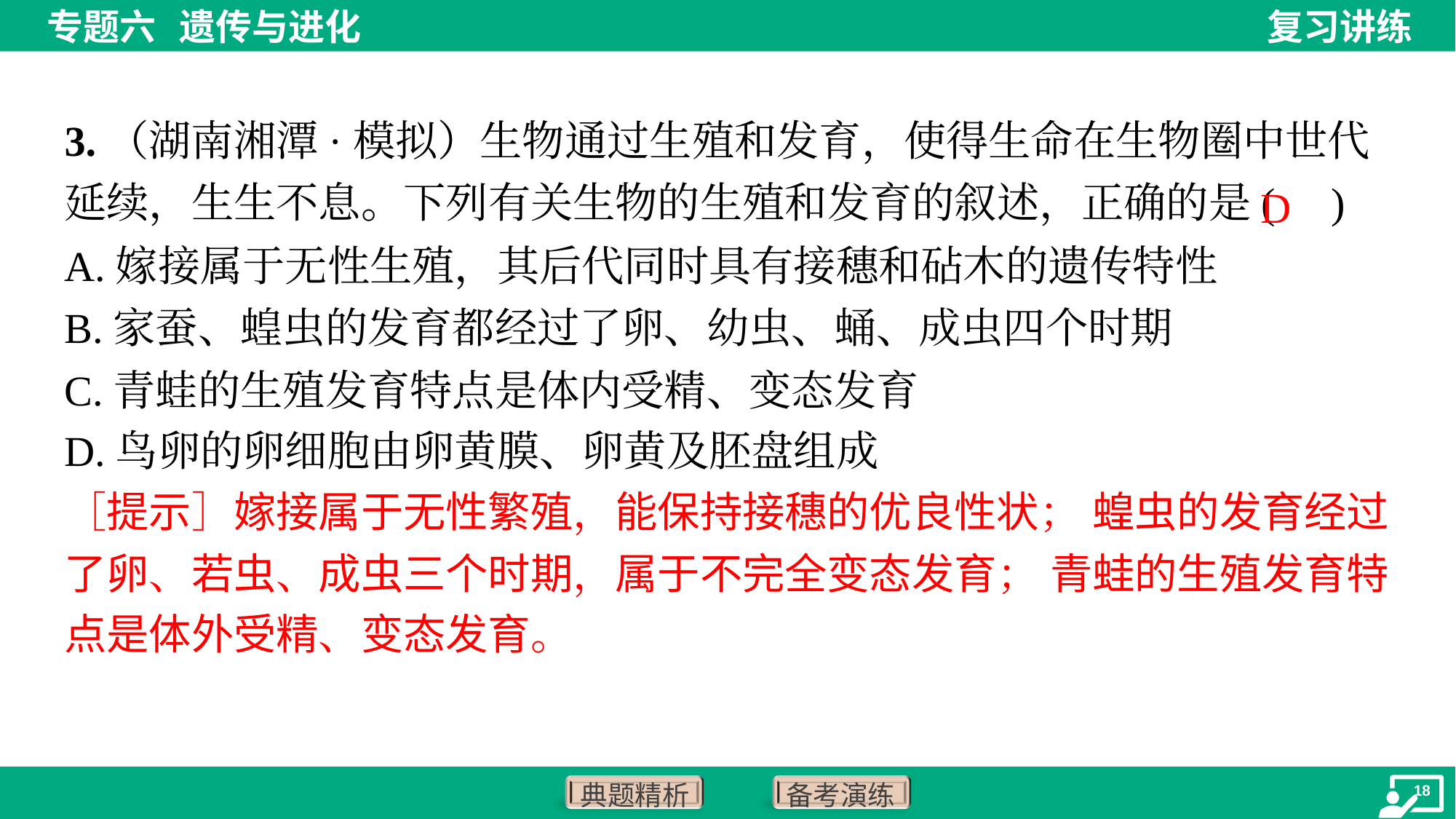

3.（湖南湘潭·模拟）生物通过生殖和发育，使得生命在生物圈中世代延续，生生不息。下列有关生物的生殖和发育的叙述，正确的是(     )
D
A.嫁接属于无性生殖，其后代同时具有接穗和砧木的遗传特性
B.家蚕、蝗虫的发育都经过了卵、幼虫、蛹、成虫四个时期
C.青蛙的生殖发育特点是体内受精、变态发育
D.鸟卵的卵细胞由卵黄膜、卵黄及胚盘组成
［提示］嫁接属于无性繁殖，能保持接穗的优良性状； 蝗虫的发育经过
了卵、若虫、成虫三个时期，属于不完全变态发育； 青蛙的生殖发育特
点是体外受精、变态发育。